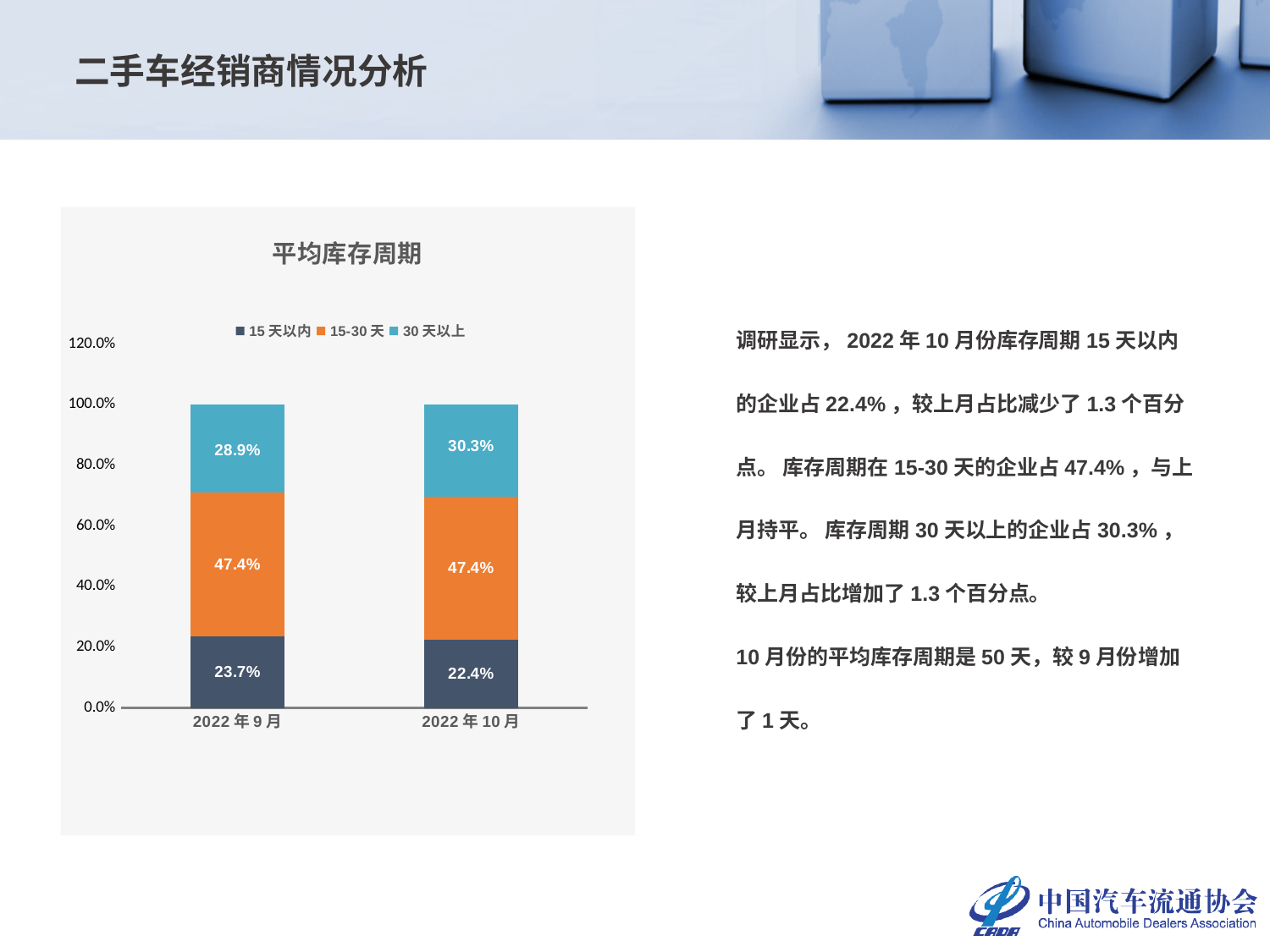

二手车经销商情况分析

### Chart: 平均库存周期

| Category | 15天以内 | 15-30天 | 30天以上 |
|---|---|---|---|
| 44805 | 0.23684210526315788 | 0.47368421052631576 | 0.2894736842105263 |
| 44835 | 0.2236842105263158 | 0.47368421052631576 | 0.3026315789473684 |
调研显示，2022年10月份库存周期15天以内的企业占22.4%，较上月占比减少了1.3个百分点。 库存周期在15-30天的企业占47.4%，与上月持平。 库存周期30天以上的企业占30.3%，较上月占比增加了1.3个百分点。
10月份的平均库存周期是50天，较9月份增加了1天。